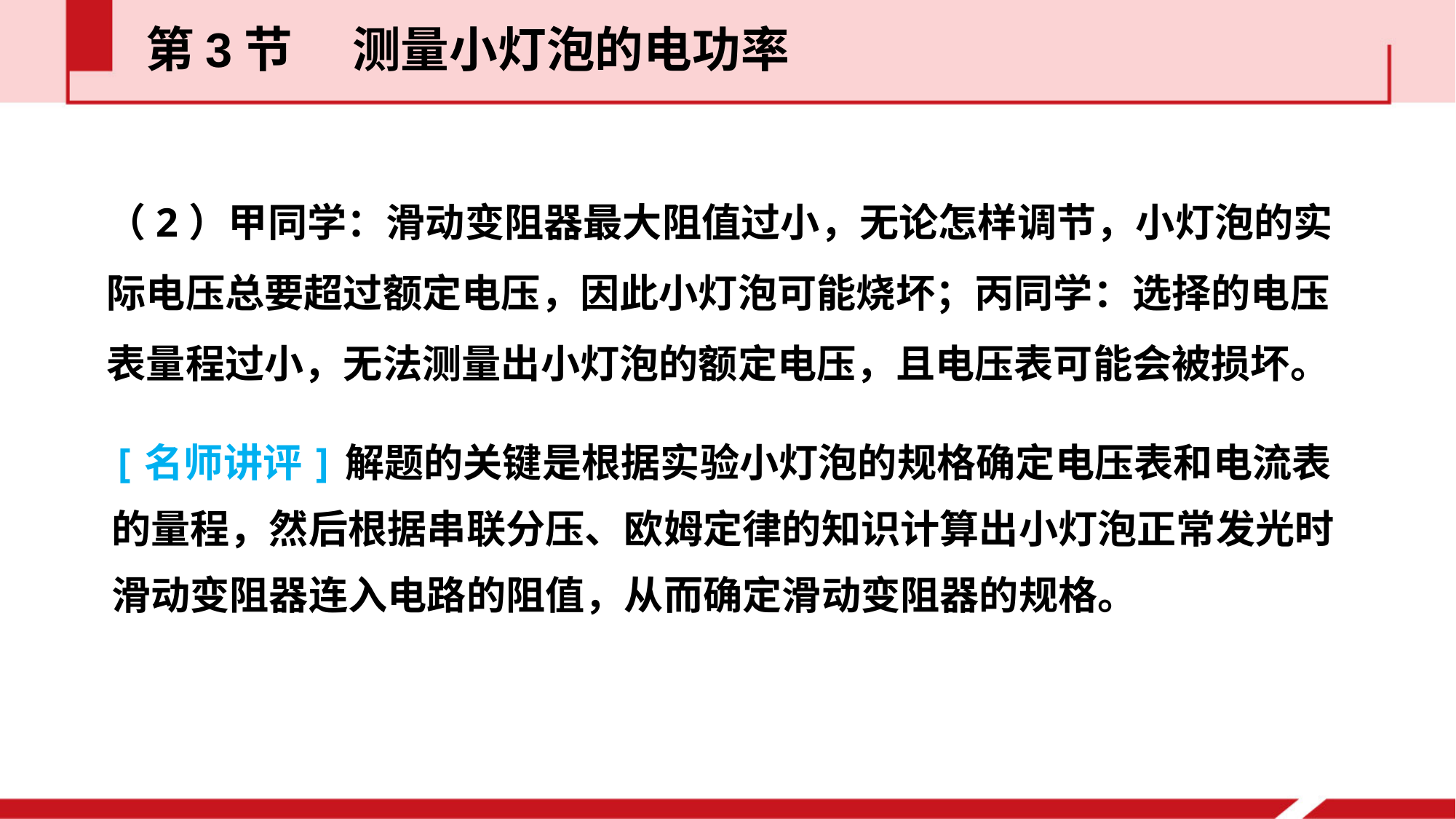

第3节  测量小灯泡的电功率
（2）甲同学：滑动变阻器最大阻值过小，无论怎样调节，小灯泡的实际电压总要超过额定电压，因此小灯泡可能烧坏；丙同学：选择的电压表量程过小，无法测量出小灯泡的额定电压，且电压表可能会被损坏。
[名师讲评]解题的关键是根据实验小灯泡的规格确定电压表和电流表的量程，然后根据串联分压、欧姆定律的知识计算出小灯泡正常发光时滑动变阻器连入电路的阻值，从而确定滑动变阻器的规格。